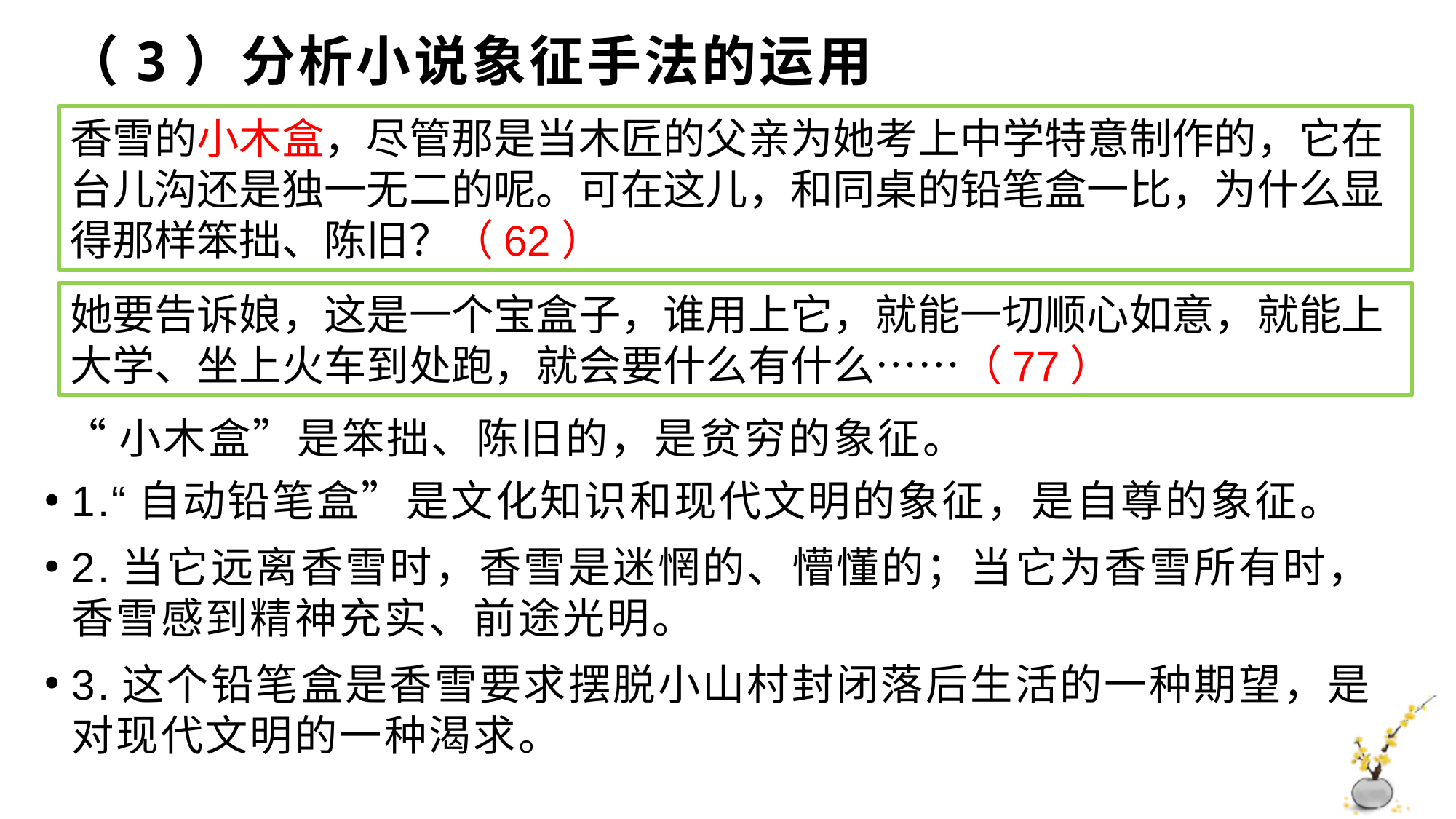

# （3）分析小说象征手法的运用
香雪的小木盒，尽管那是当木匠的父亲为她考上中学特意制作的，它在台儿沟还是独一无二的呢。可在这儿，和同桌的铅笔盒一比，为什么显得那样笨拙、陈旧？（62）
她要告诉娘，这是一个宝盒子，谁用上它，就能一切顺心如意，就能上大学、坐上火车到处跑，就会要什么有什么……（77）
“小木盒”是笨拙、陈旧的，是贫穷的象征。
1.“自动铅笔盒”是文化知识和现代文明的象征，是自尊的象征。
2.当它远离香雪时，香雪是迷惘的、懵懂的；当它为香雪所有时，香雪感到精神充实、前途光明。
3.这个铅笔盒是香雪要求摆脱小山村封闭落后生活的一种期望，是对现代文明的一种渴求。